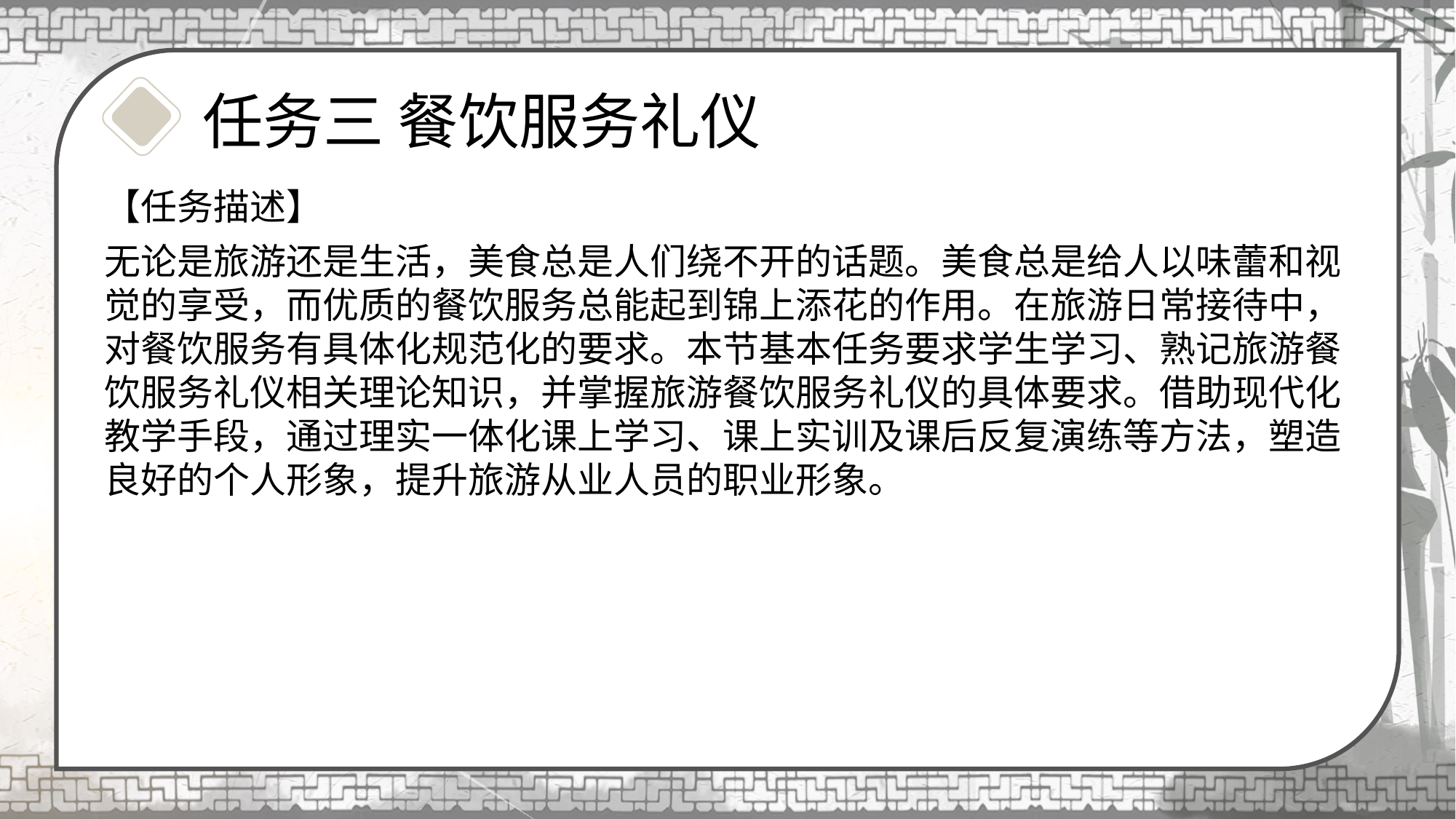

任务三 餐饮服务礼仪
【任务描述】
无论是旅游还是生活，美食总是人们绕不开的话题。美食总是给人以味蕾和视觉的享受，而优质的餐饮服务总能起到锦上添花的作用。在旅游日常接待中，对餐饮服务有具体化规范化的要求。本节基本任务要求学生学习、熟记旅游餐饮服务礼仪相关理论知识，并掌握旅游餐饮服务礼仪的具体要求。借助现代化教学手段，通过理实一体化课上学习、课上实训及课后反复演练等方法，塑造良好的个人形象，提升旅游从业人员的职业形象。
1.11.1什么是仪容什么是仪容